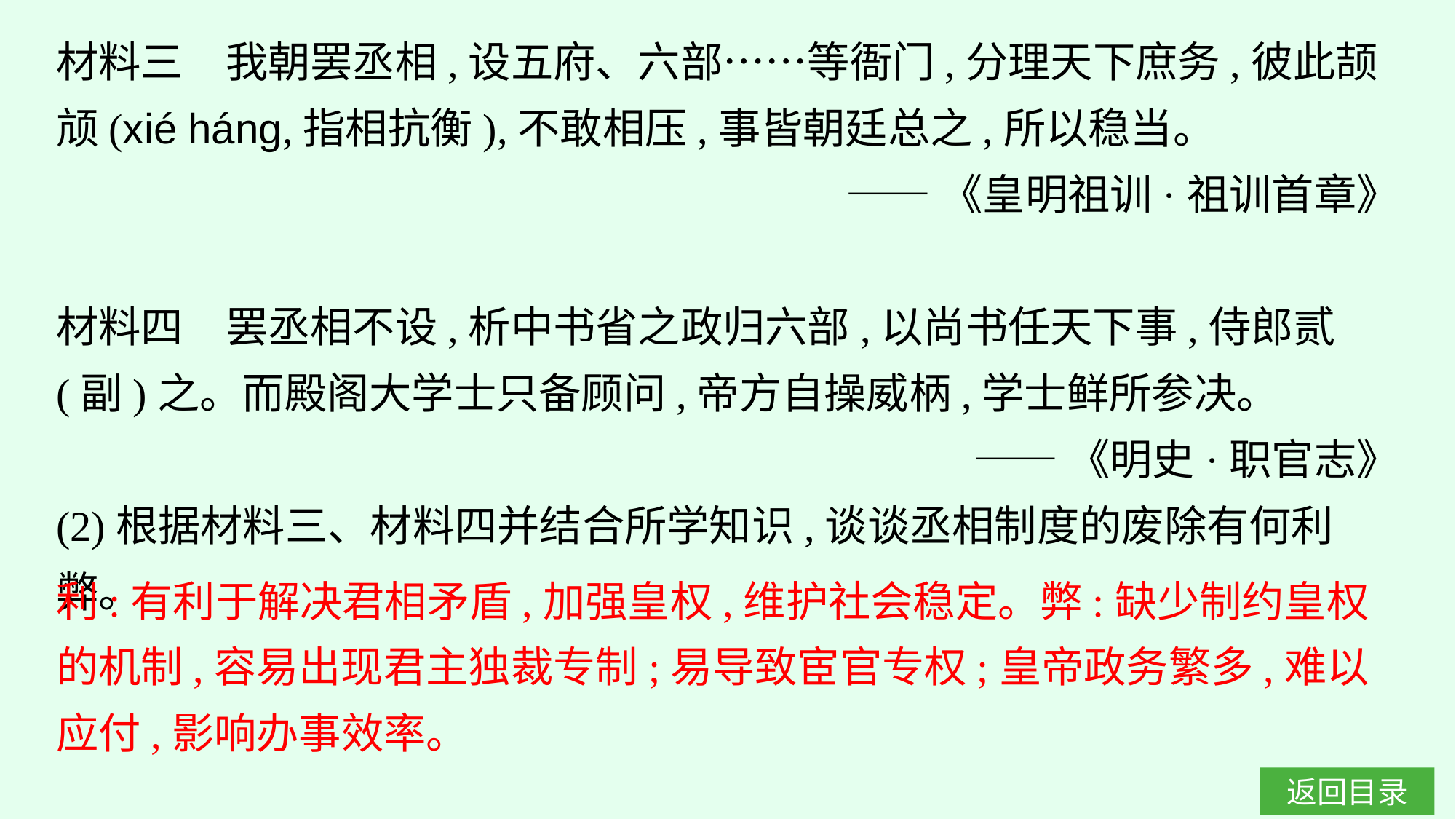

材料三　我朝罢丞相,设五府、六部……等衙门,分理天下庶务,彼此颉颃(xié háng,指相抗衡),不敢相压,事皆朝廷总之,所以稳当。
——《皇明祖训·祖训首章》

材料四　罢丞相不设,析中书省之政归六部,以尚书任天下事,侍郎贰(副)之。而殿阁大学士只备顾问,帝方自操威柄,学士鲜所参决。
——《明史·职官志》
(2)根据材料三、材料四并结合所学知识,谈谈丞相制度的废除有何利弊。
利:有利于解决君相矛盾,加强皇权,维护社会稳定。弊:缺少制约皇权的机制,容易出现君主独裁专制;易导致宦官专权;皇帝政务繁多,难以应付,影响办事效率。